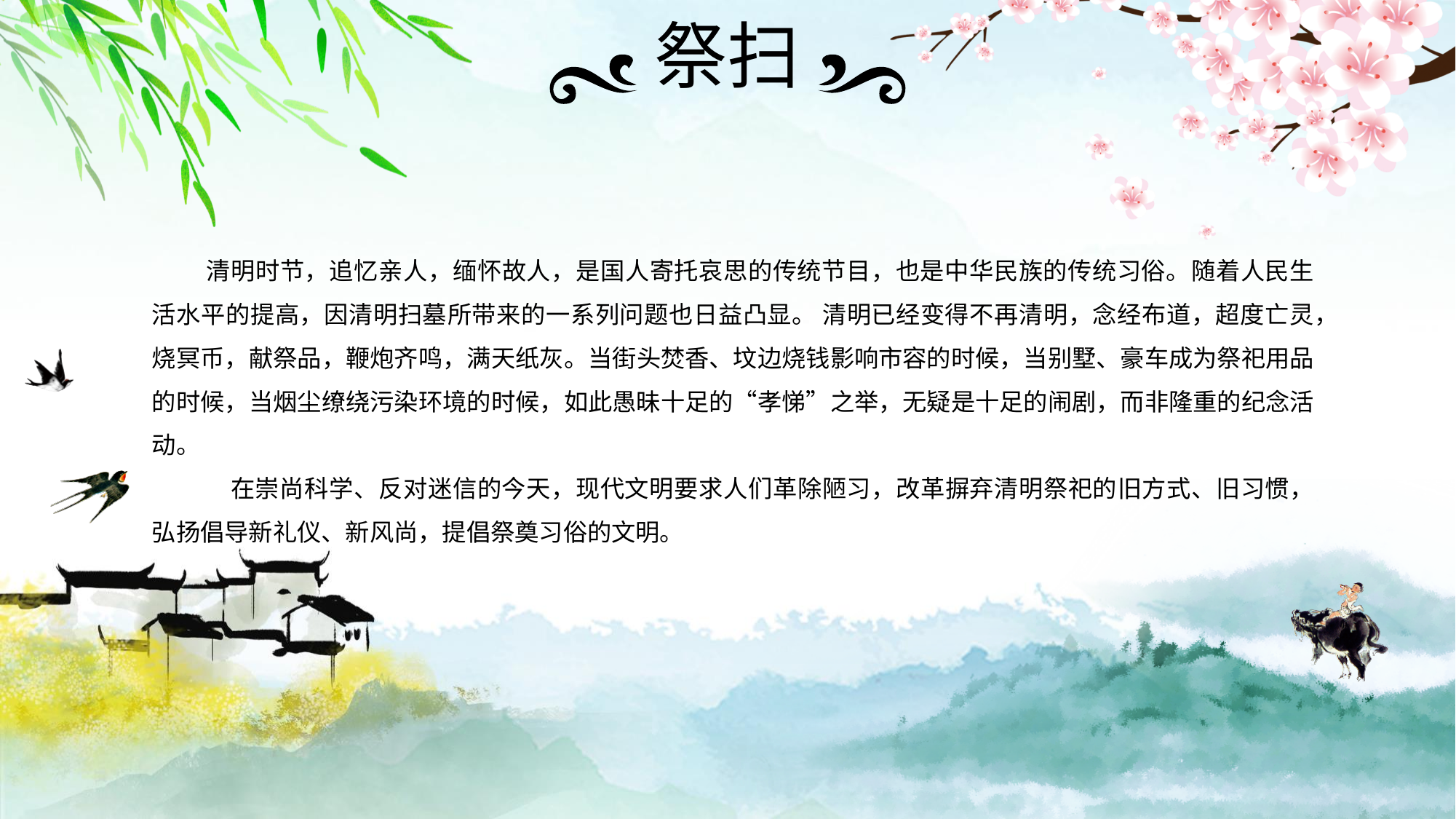

祭扫

清明时节，追忆亲人，缅怀故人，是国人寄托哀思的传统节目，也是中华民族的传统习俗。随着人民生活水平的提高，因清明扫墓所带来的一系列问题也日益凸显。 清明已经变得不再清明，念经布道，超度亡灵，烧冥币，献祭品，鞭炮齐鸣，满天纸灰。当街头焚香、坟边烧钱影响市容的时候，当别墅、豪车成为祭祀用品的时候，当烟尘缭绕污染环境的时候，如此愚昧十足的“孝悌”之举，无疑是十足的闹剧，而非隆重的纪念活动。
   在崇尚科学、反对迷信的今天，现代文明要求人们革除陋习，改革摒弃清明祭祀的旧方式、旧习惯，弘扬倡导新礼仪、新风尚，提倡祭奠习俗的文明。